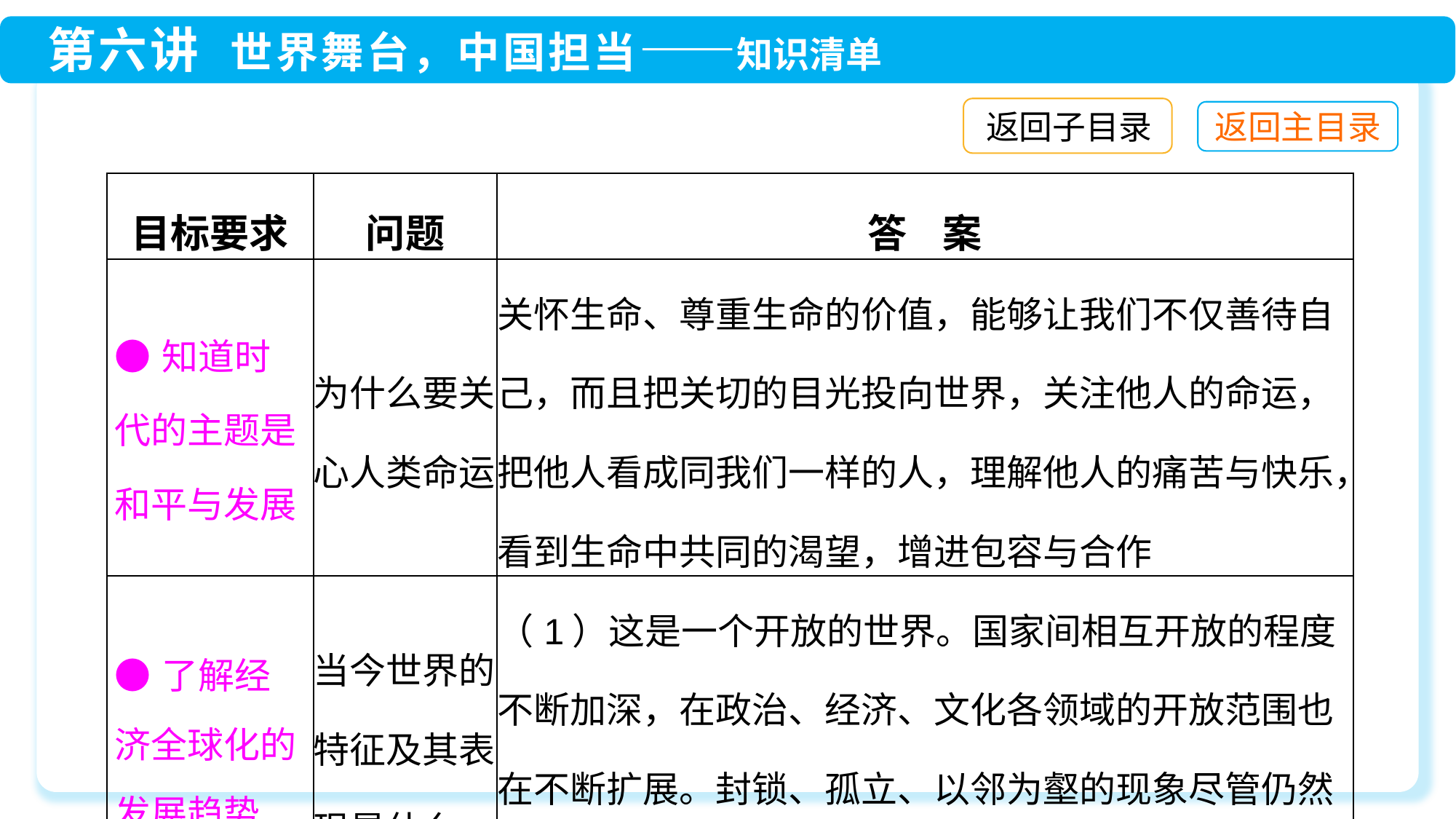

返回子目录
| 目标要求 | 问题 | 答 案 |
| --- | --- | --- |
| ●知道时代的主题是和平与发展 | 为什么要关心人类命运 | 关怀生命、尊重生命的价值，能够让我们不仅善待自己，而且把关切的目光投向世界，关注他人的命运，把他人看成同我们一样的人，理解他人的痛苦与快乐，看到生命中共同的渴望，增进包容与合作 |
| ●了解经济全球化的发展趋势 | 当今世界的特征及其表现是什么 | （1）这是一个开放的世界。国家间相互开放的程度不断加深，在政治、经济、文化各领域的开放范围也在不断扩展。封锁、孤立、以邻为壑的现象尽管仍然存在，但已不是主流 |